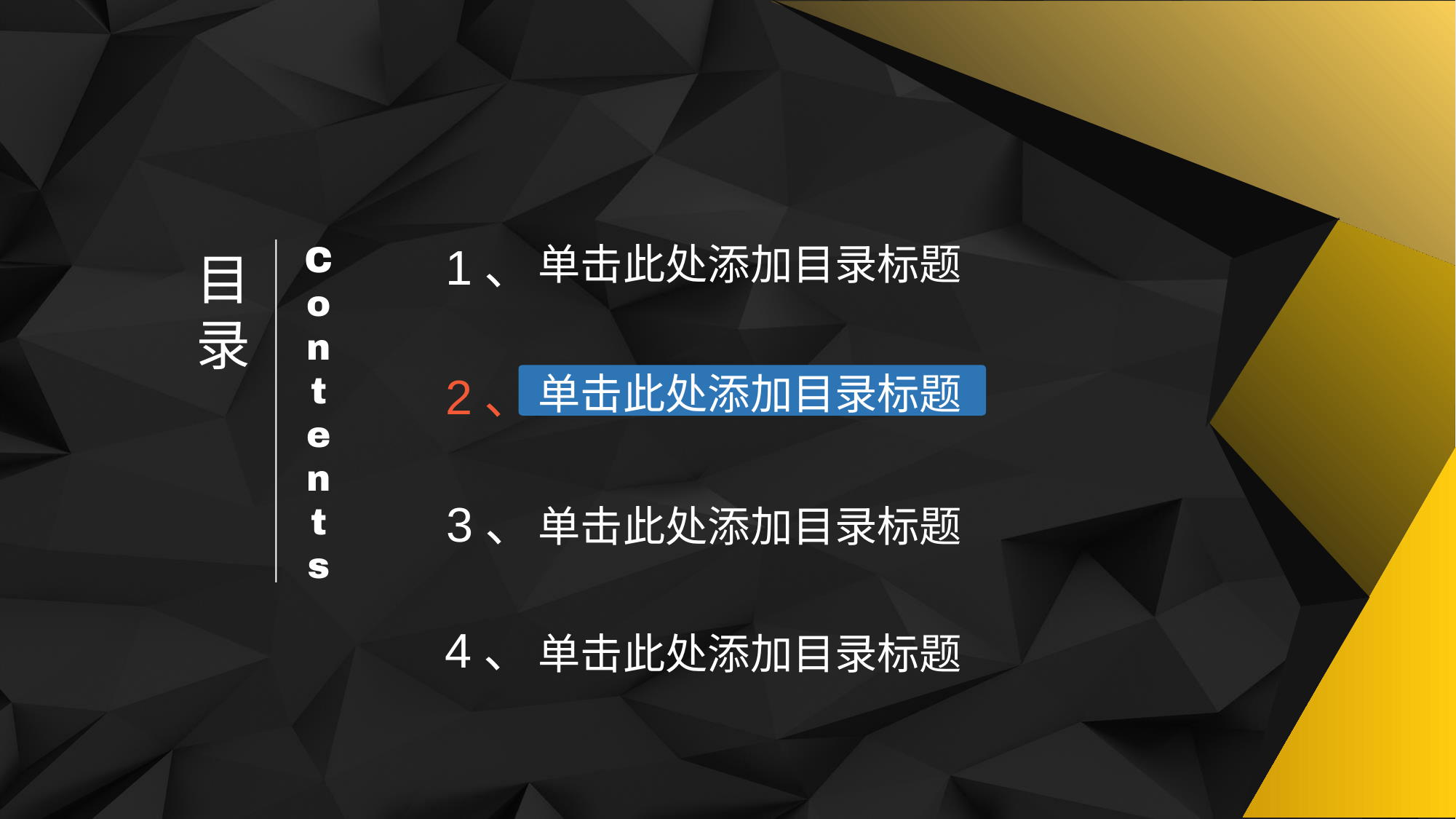

C
o
n
t
e
n
t
s
1、
单击此处添加目录标题
目录

2、
单击此处添加目录标题

3、
单击此处添加目录标题
4、
单击此处添加目录标题